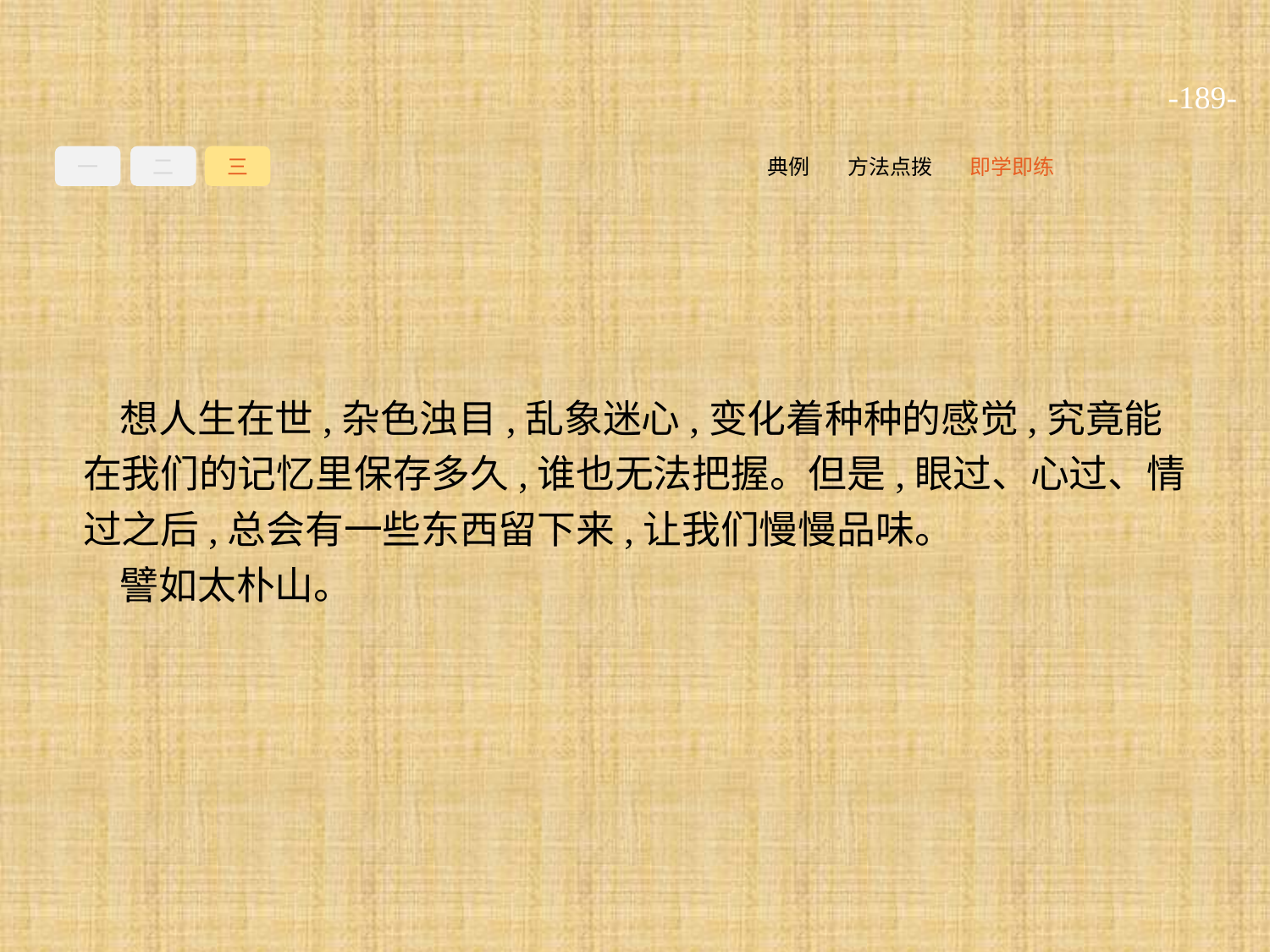

-189-
一
二
三
即学即练
方法点拨
典例
想人生在世,杂色浊目,乱象迷心,变化着种种的感觉,究竟能在我们的记忆里保存多久,谁也无法把握。但是,眼过、心过、情过之后,总会有一些东西留下来,让我们慢慢品味。
譬如太朴山。